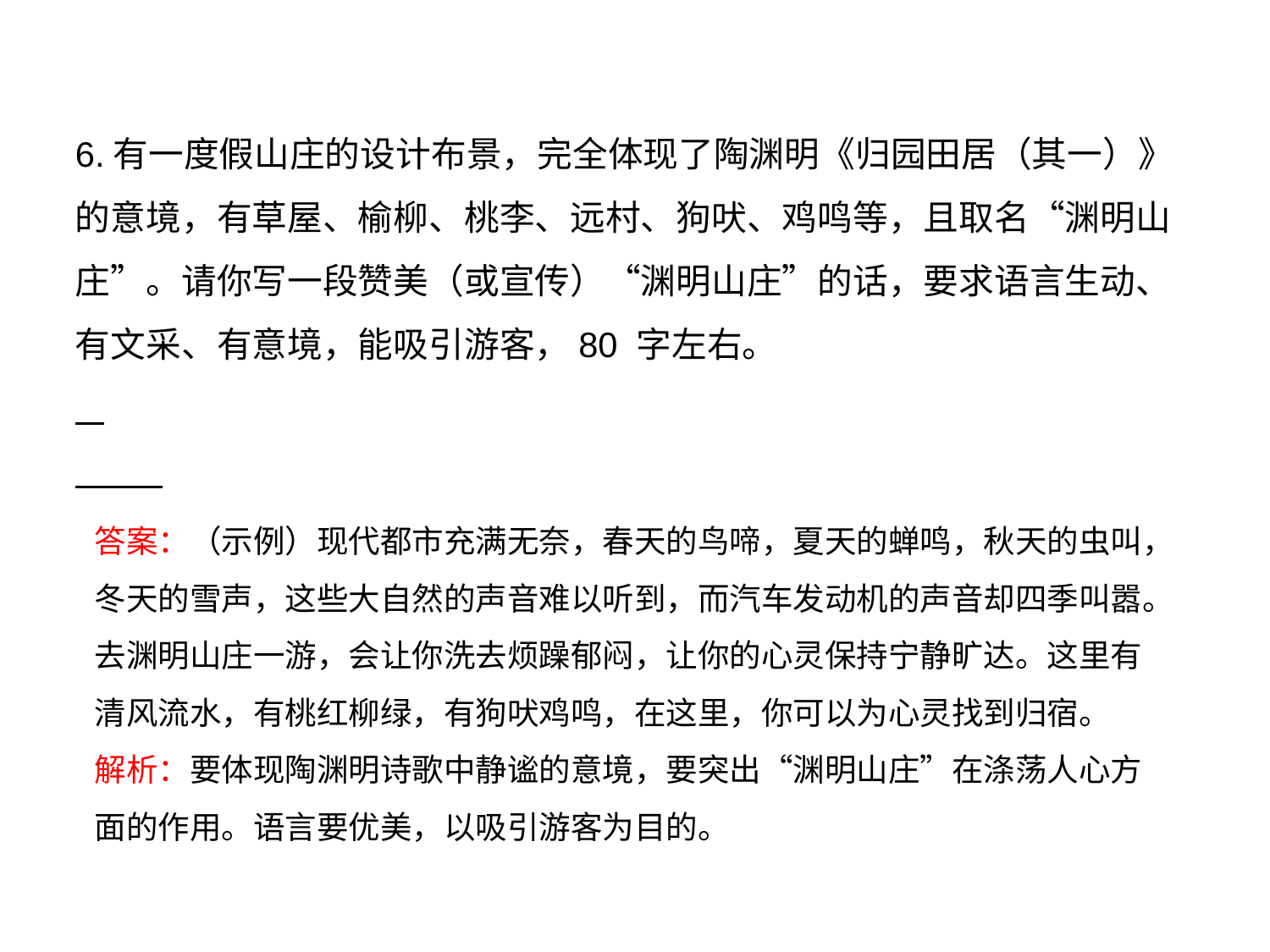

6.有一度假山庄的设计布景，完全体现了陶渊明《归园田居（其一）》的意境，有草屋、榆柳、桃李、远村、狗吠、鸡鸣等，且取名“渊明山庄”。请你写一段赞美（或宣传）“渊明山庄”的话，要求语言生动、有文采、有意境，能吸引游客，80 字左右。

答案：（示例）现代都市充满无奈，春天的鸟啼，夏天的蝉鸣，秋天的虫叫，冬天的雪声，这些大自然的声音难以听到，而汽车发动机的声音却四季叫嚣。去渊明山庄一游，会让你洗去烦躁郁闷，让你的心灵保持宁静旷达。这里有清风流水，有桃红柳绿，有狗吠鸡鸣，在这里，你可以为心灵找到归宿。
解析：要体现陶渊明诗歌中静谧的意境，要突出“渊明山庄”在涤荡人心方面的作用。语言要优美，以吸引游客为目的。